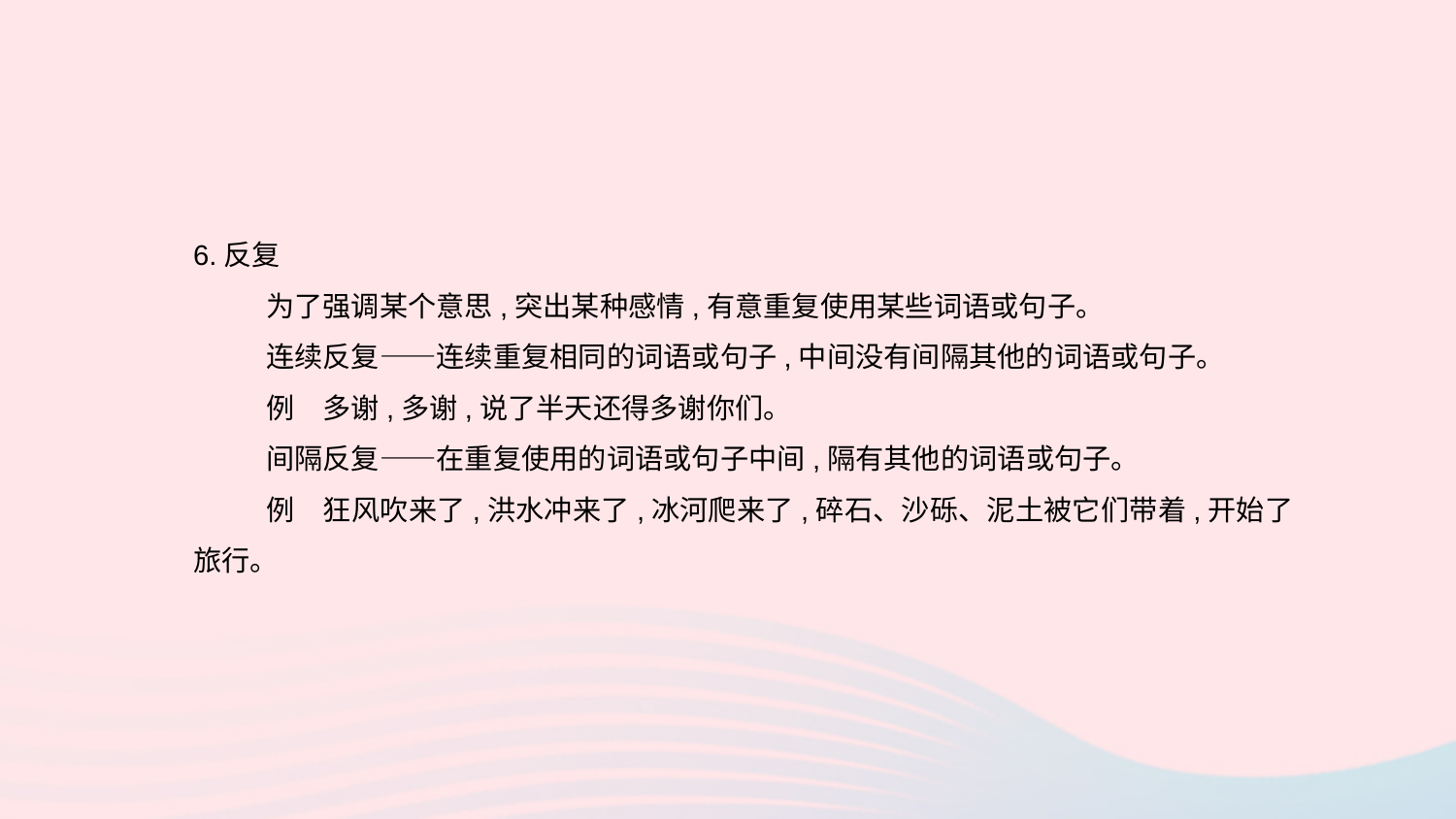

6.反复
为了强调某个意思,突出某种感情,有意重复使用某些词语或句子。
连续反复——连续重复相同的词语或句子,中间没有间隔其他的词语或句子。
例　多谢,多谢,说了半天还得多谢你们。
间隔反复——在重复使用的词语或句子中间,隔有其他的词语或句子。
例　狂风吹来了,洪水冲来了,冰河爬来了,碎石、沙砾、泥土被它们带着,开始了旅行。